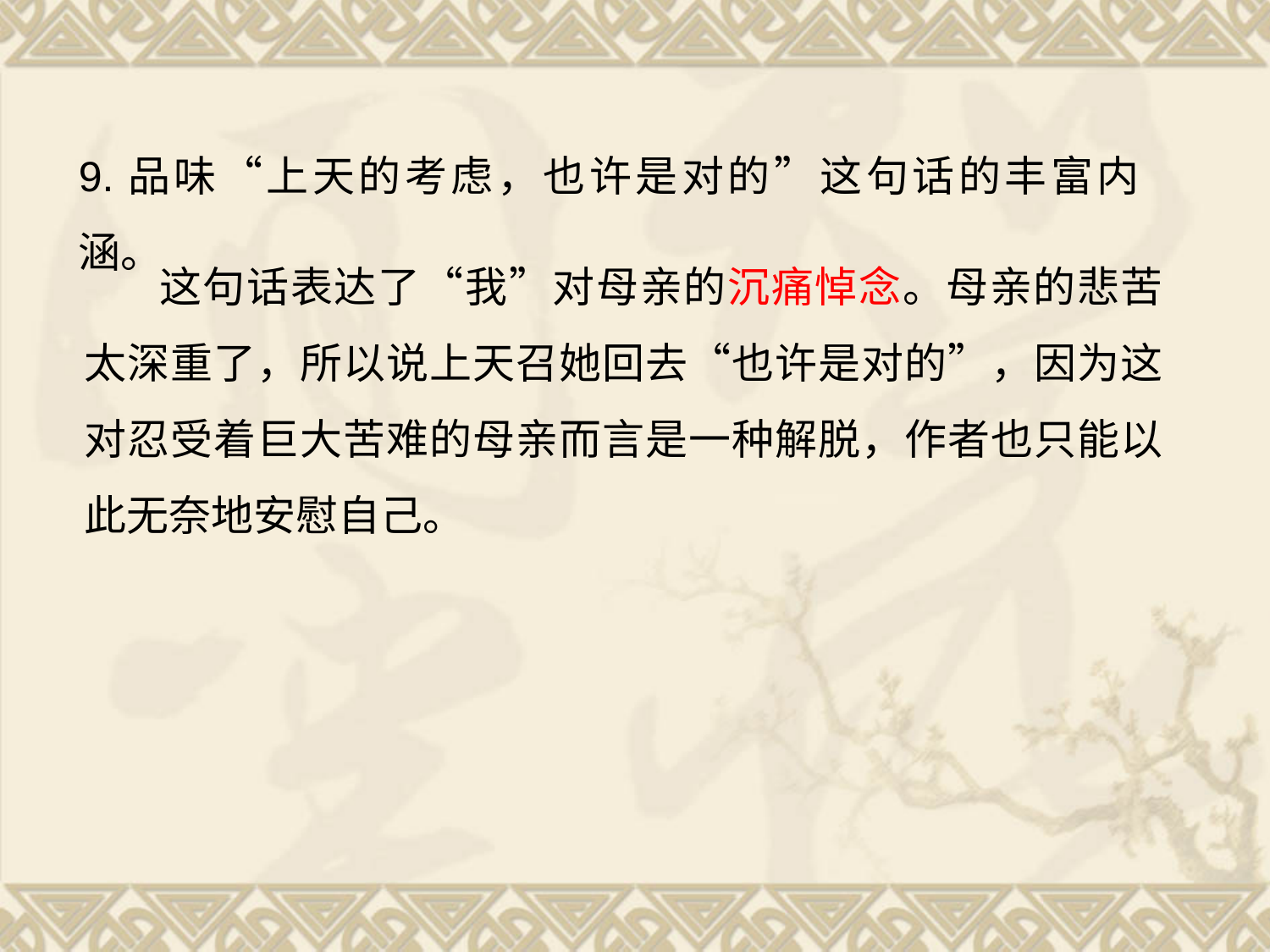

9.品味“上天的考虑，也许是对的”这句话的丰富内涵。
这句话表达了“我”对母亲的沉痛悼念。母亲的悲苦太深重了，所以说上天召她回去“也许是对的”，因为这对忍受着巨大苦难的母亲而言是一种解脱，作者也只能以此无奈地安慰自己。